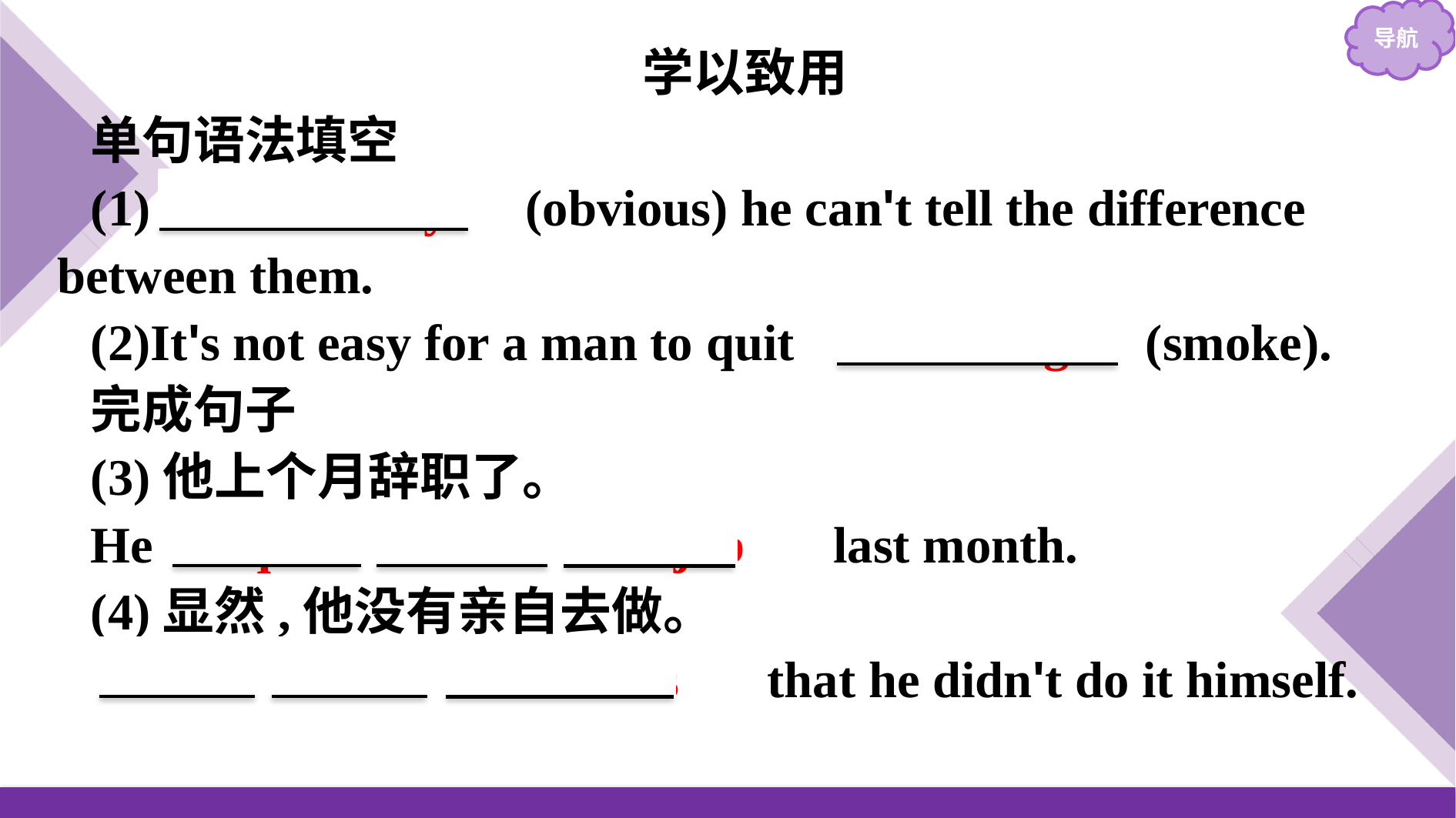

学以致用
单句语法填空
(1)　Obviously　(obvious) he can't tell the difference between them.
(2)It's not easy for a man to quit 　smoking　(smoke).
完成句子
(3)他上个月辞职了。
He 　quit　 　his　 　job　 last month.
(4)显然,他没有亲自去做。
　It　 　is　 　obvious　 that he didn't do it himself.